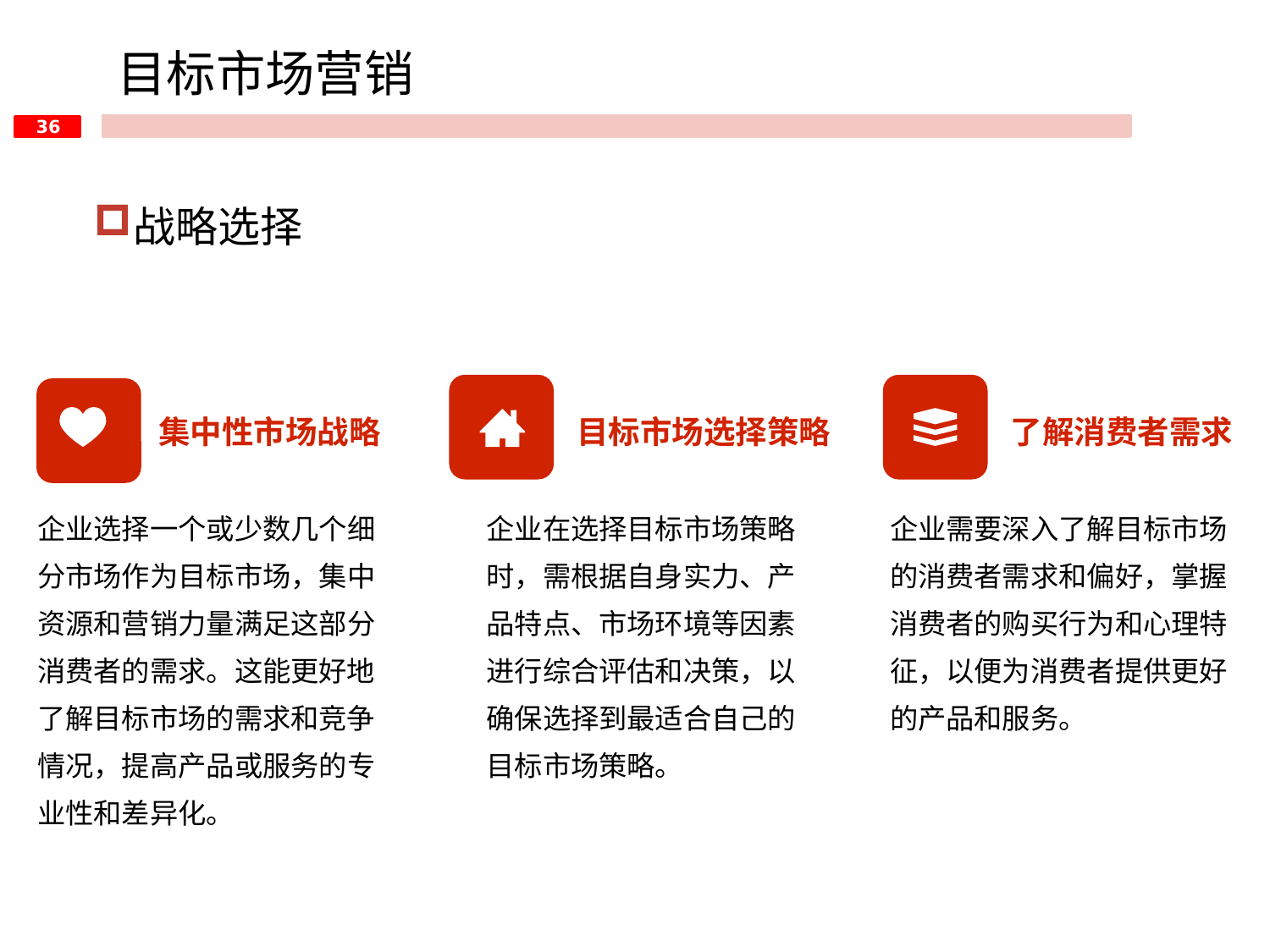

目标市场营销
36
战略选择
集中性市场战略
了解消费者需求
目标市场选择策略

企业在选择目标市场策略时，需根据自身实力、产品特点、市场环境等因素进行综合评估和决策，以确保选择到最适合自己的目标市场策略。
企业选择一个或少数几个细分市场作为目标市场，集中资源和营销力量满足这部分消费者的需求。这能更好地了解目标市场的需求和竞争情况，提高产品或服务的专业性和差异化。
企业需要深入了解目标市场的消费者需求和偏好，掌握消费者的购买行为和心理特征，以便为消费者提供更好的产品和服务。